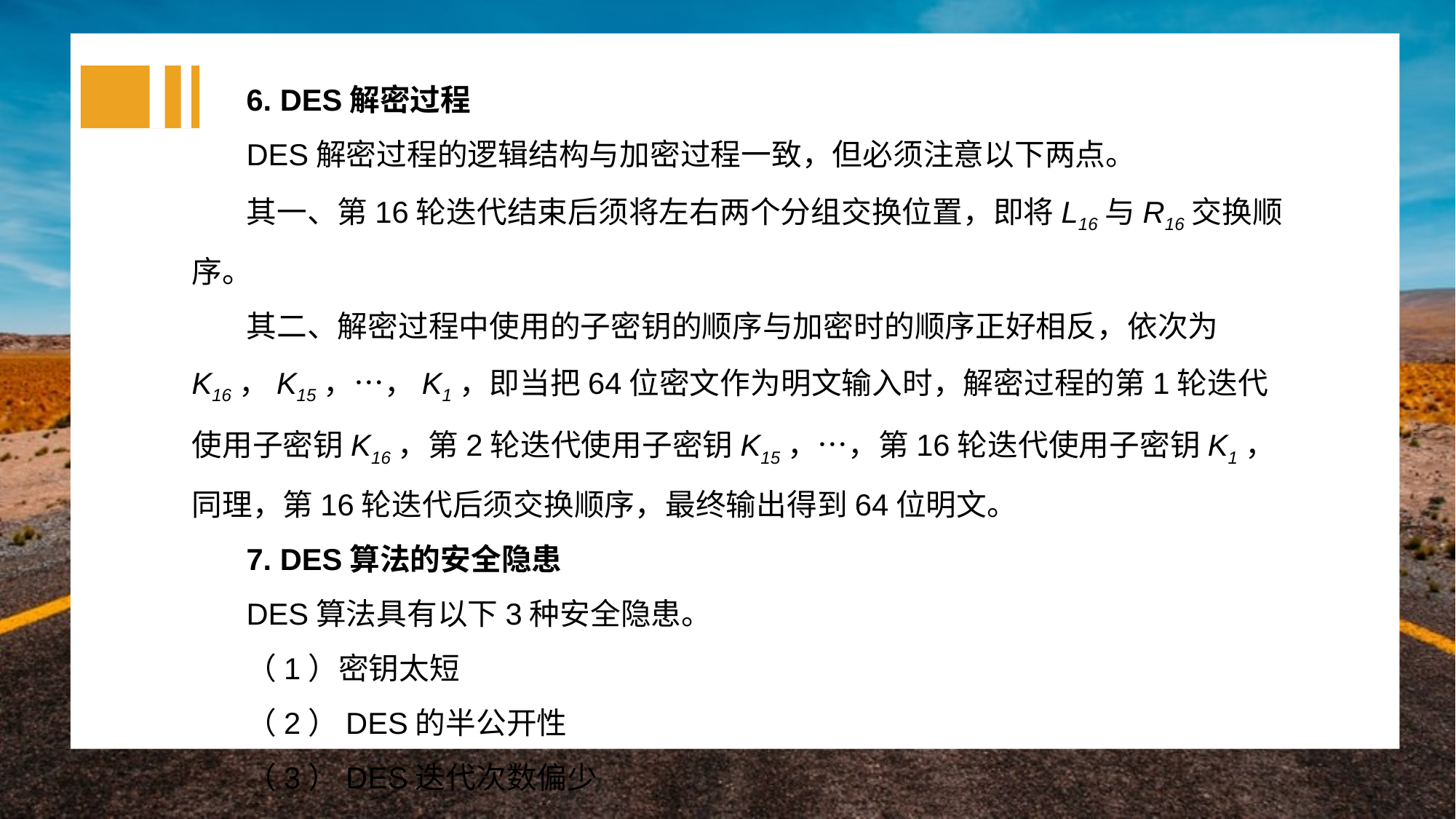

6. DES解密过程
DES解密过程的逻辑结构与加密过程一致，但必须注意以下两点。
其一、第16轮迭代结束后须将左右两个分组交换位置，即将L16与R16交换顺序。
其二、解密过程中使用的子密钥的顺序与加密时的顺序正好相反，依次为K16，K15，…，K1，即当把64位密文作为明文输入时，解密过程的第1轮迭代使用子密钥K16，第2轮迭代使用子密钥K15，…，第16轮迭代使用子密钥K1，同理，第16轮迭代后须交换顺序，最终输出得到64位明文。
7. DES算法的安全隐患
DES算法具有以下3种安全隐患。
（1）密钥太短
（2）DES的半公开性
（3）DES迭代次数偏少